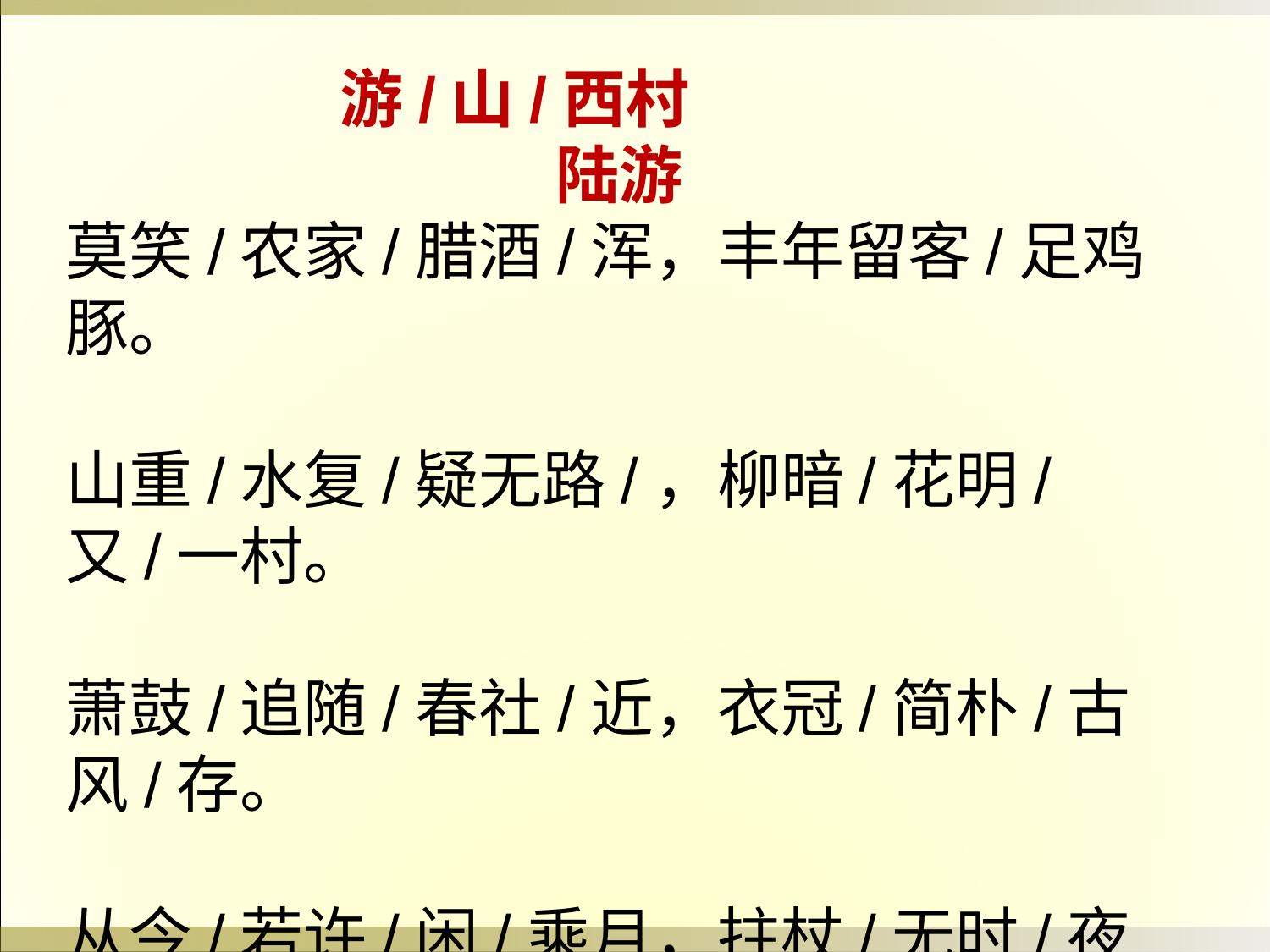

游/山/西村
                                 陆游
莫笑/农家/腊酒/浑，丰年留客/足鸡豚。

山重/水复/疑无路/，柳暗/花明/又/一村。

萧鼓/追随/春社/近，衣冠/简朴/古风/存。

从今/若许/闲/乘月，拄杖/无时/夜扣门